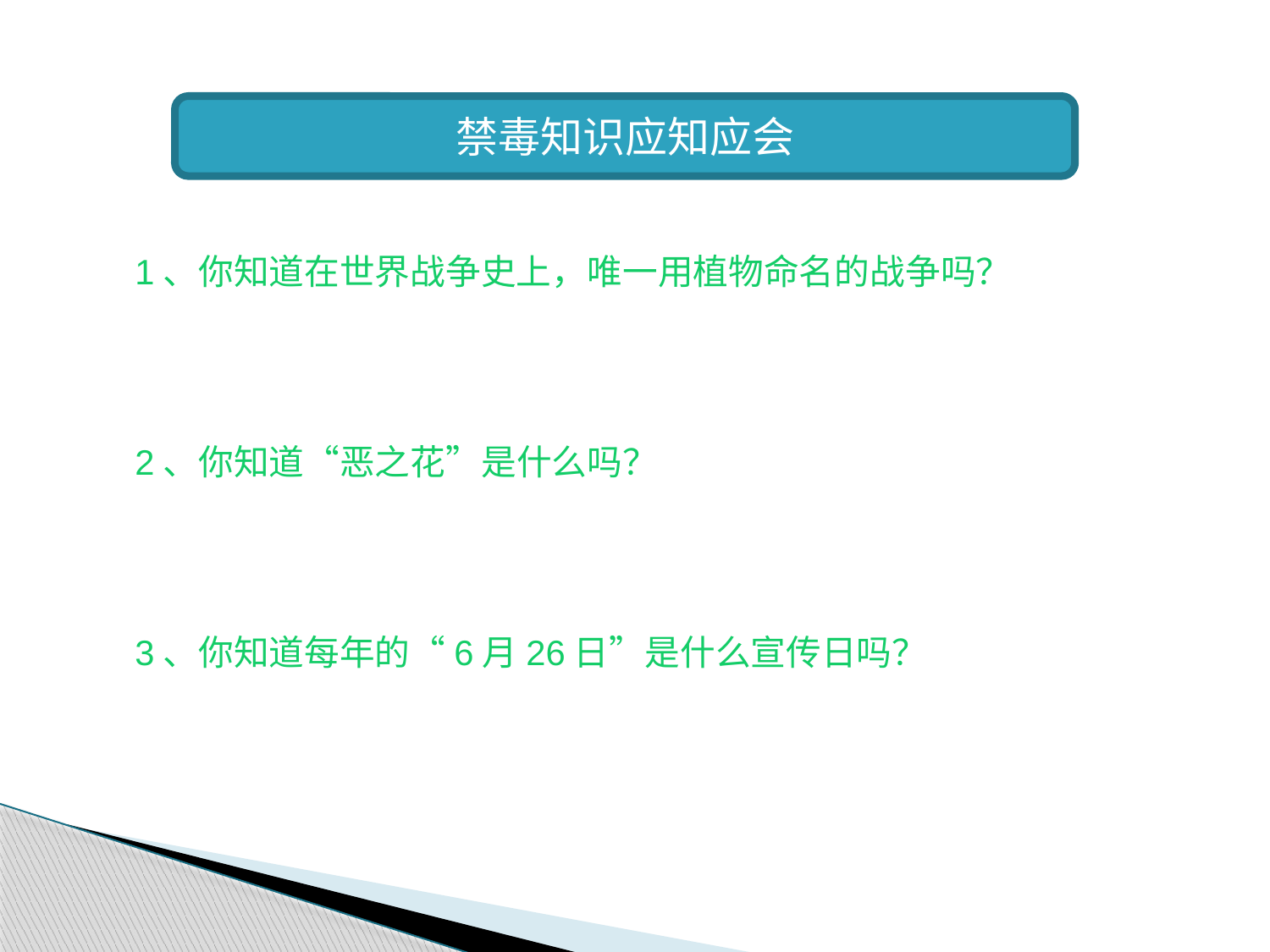

禁毒知识应知应会
1、你知道在世界战争史上，唯一用植物命名的战争吗？

2、你知道“恶之花”是什么吗？

3、你知道每年的“6月26日”是什么宣传日吗？